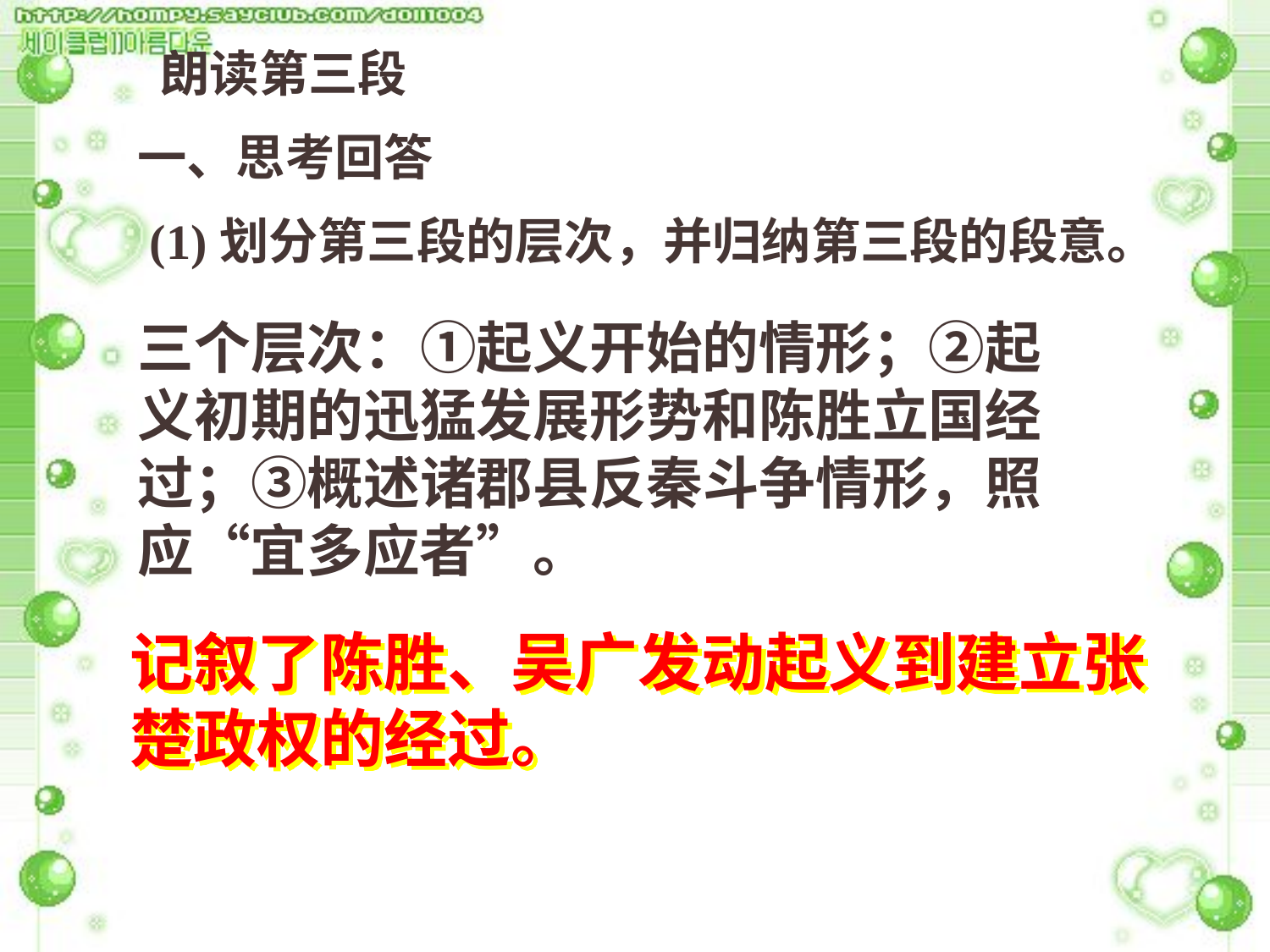

朗读第三段
一、思考回答
 (1)划分第三段的层次，并归纳第三段的段意。

三个层次：①起义开始的情形；②起义初期的迅猛发展形势和陈胜立国经过；③概述诸郡县反秦斗争情形，照应“宜多应者”。
记叙了陈胜、吴广发动起义到建立张楚政权的经过。